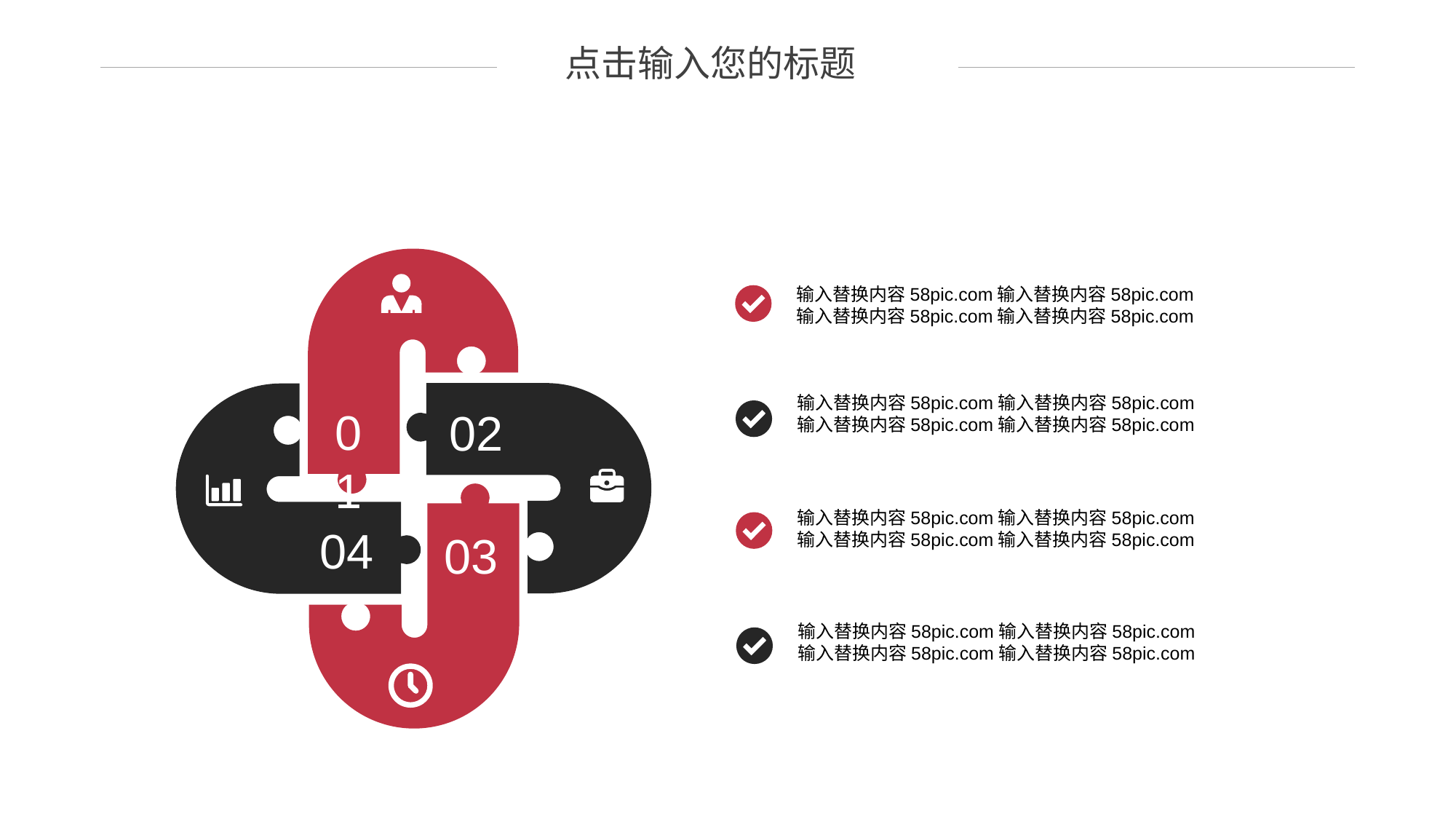

点击输入您的标题

01
02

04
03

输入替换内容58pic.com输入替换内容58pic.com
输入替换内容58pic.com输入替换内容58pic.com

输入替换内容58pic.com输入替换内容58pic.com
输入替换内容58pic.com输入替换内容58pic.com

输入替换内容58pic.com输入替换内容58pic.com
输入替换内容58pic.com输入替换内容58pic.com

输入替换内容58pic.com输入替换内容58pic.com
输入替换内容58pic.com输入替换内容58pic.com